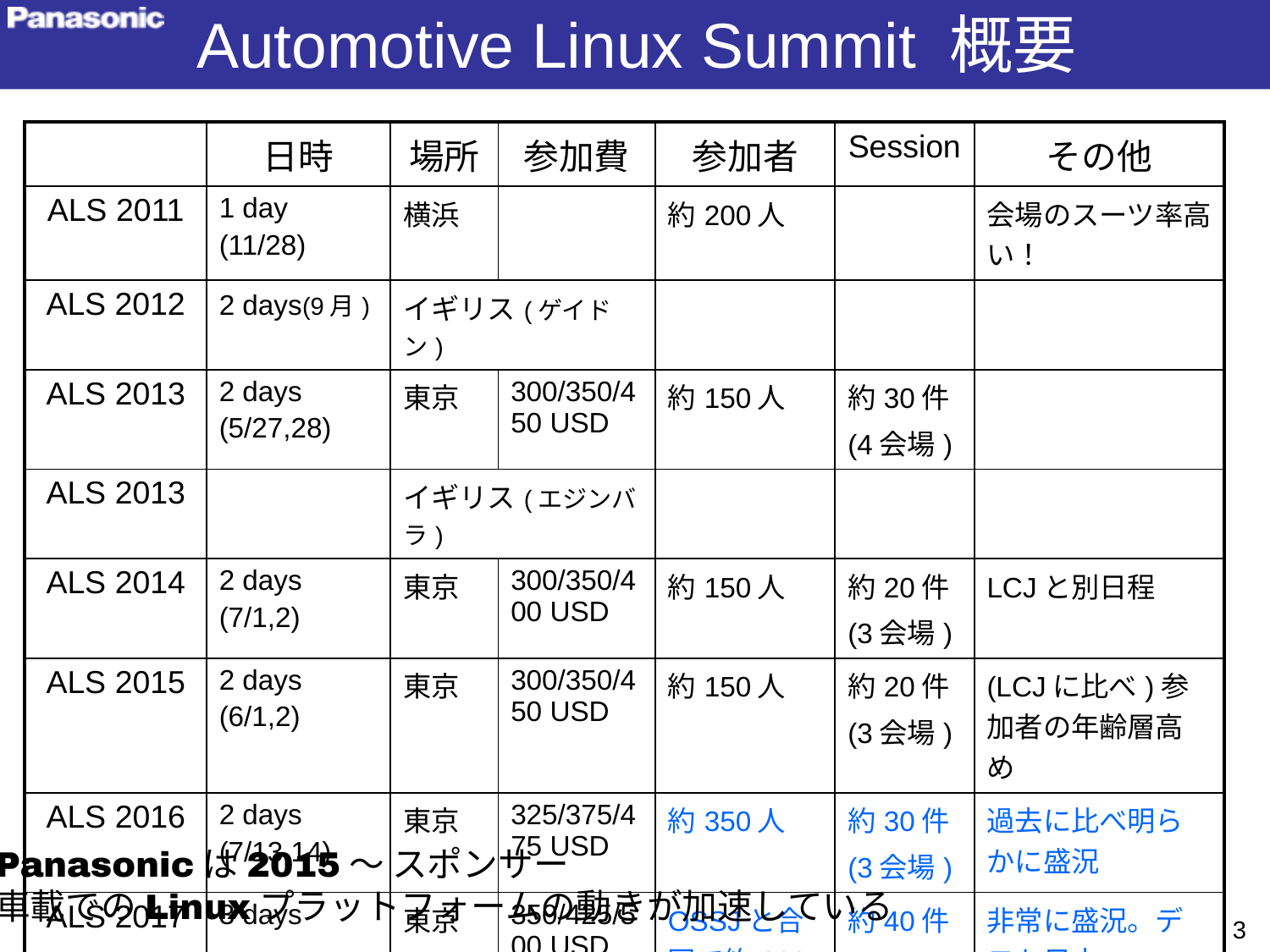

# Automotive Linux Summit 概要
|  | 日時 | 場所 | 参加費 | 参加者 | Session | その他 |
| --- | --- | --- | --- | --- | --- | --- |
| ALS 2011 | 1 day (11/28) | 横浜 |  | 約200人 |  | 会場のスーツ率高い！ |
| ALS 2012 | 2 days(9月) | イギリス(ゲイドン) |  |  |  |  |
| ALS 2013 | 2 days (5/27,28) | 東京 | 300/350/450 USD | 約150人 | 約30件 (4会場) |  |
| ALS 2013 |  | イギリス(エジンバラ) |  |  |  |  |
| ALS 2014 | 2 days (7/1,2) | 東京 | 300/350/400 USD | 約150人 | 約20件 (3会場) | LCJと別日程 |
| ALS 2015 | 2 days (6/1,2) | 東京 | 300/350/450 USD | 約150人 | 約20件 (3会場) | (LCJに比べ)参加者の年齢層高め |
| ALS 2016 | 2 days (7/13,14) | 東京 | 325/375/475 USD | 約350人 | 約30件 (3会場) | 過去に比べ明らかに盛況 |
| ALS 2017 | 3 days | 東京 | 350/425/500 USD | OSSJと合同で約800人 | 約40件 (3会場) | 非常に盛況。デモも目立つ |
Panasonicは2015～ スポンサー
車載でのLinuxプラットフォームの動きが加速している
3